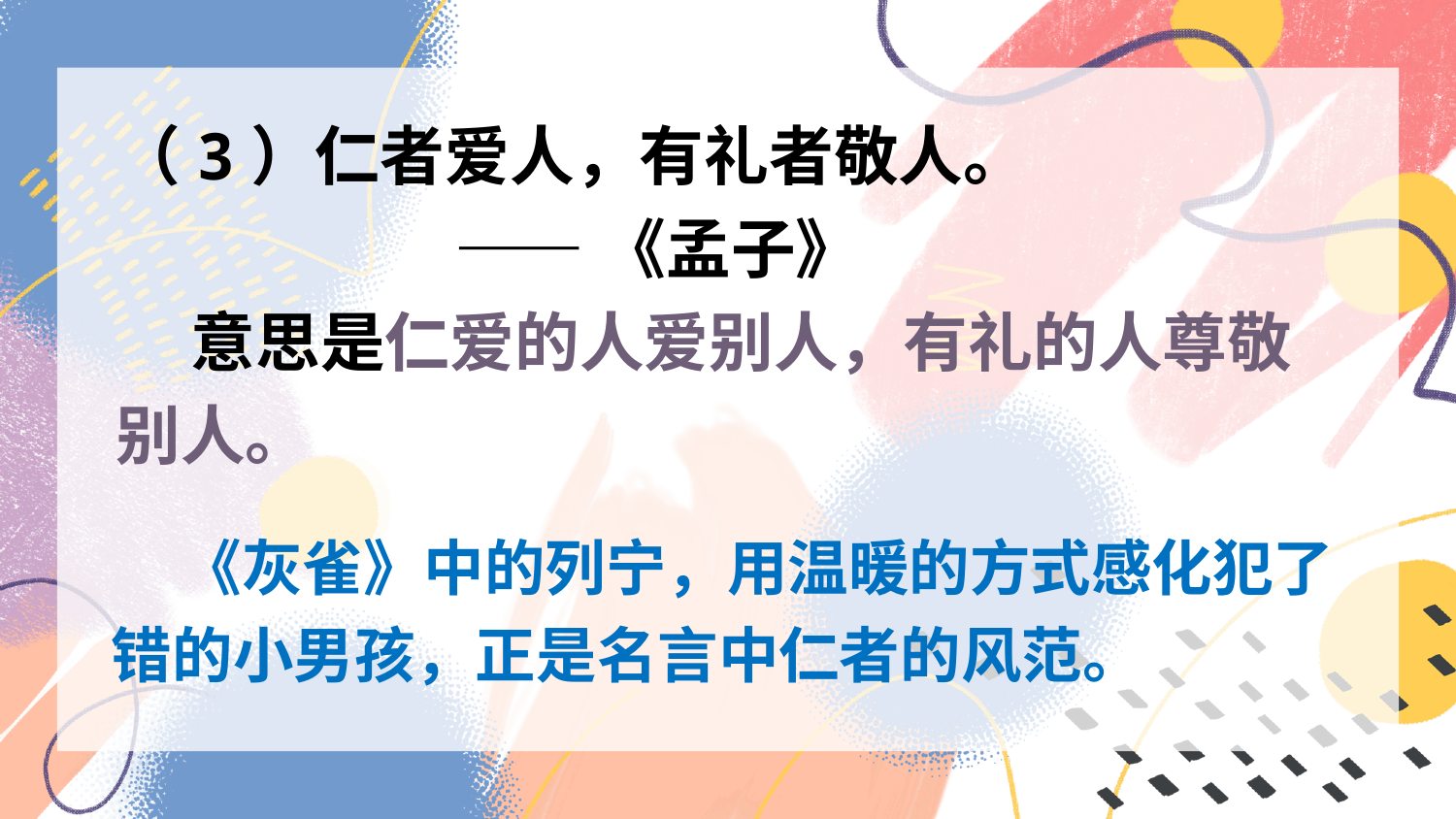

（3）仁者爱人，有礼者敬人。
                       ——《孟子》
    意思是仁爱的人爱别人，有礼的人尊敬别人。
    《灰雀》中的列宁，用温暖的方式感化犯了错的小男孩，正是名言中仁者的风范。